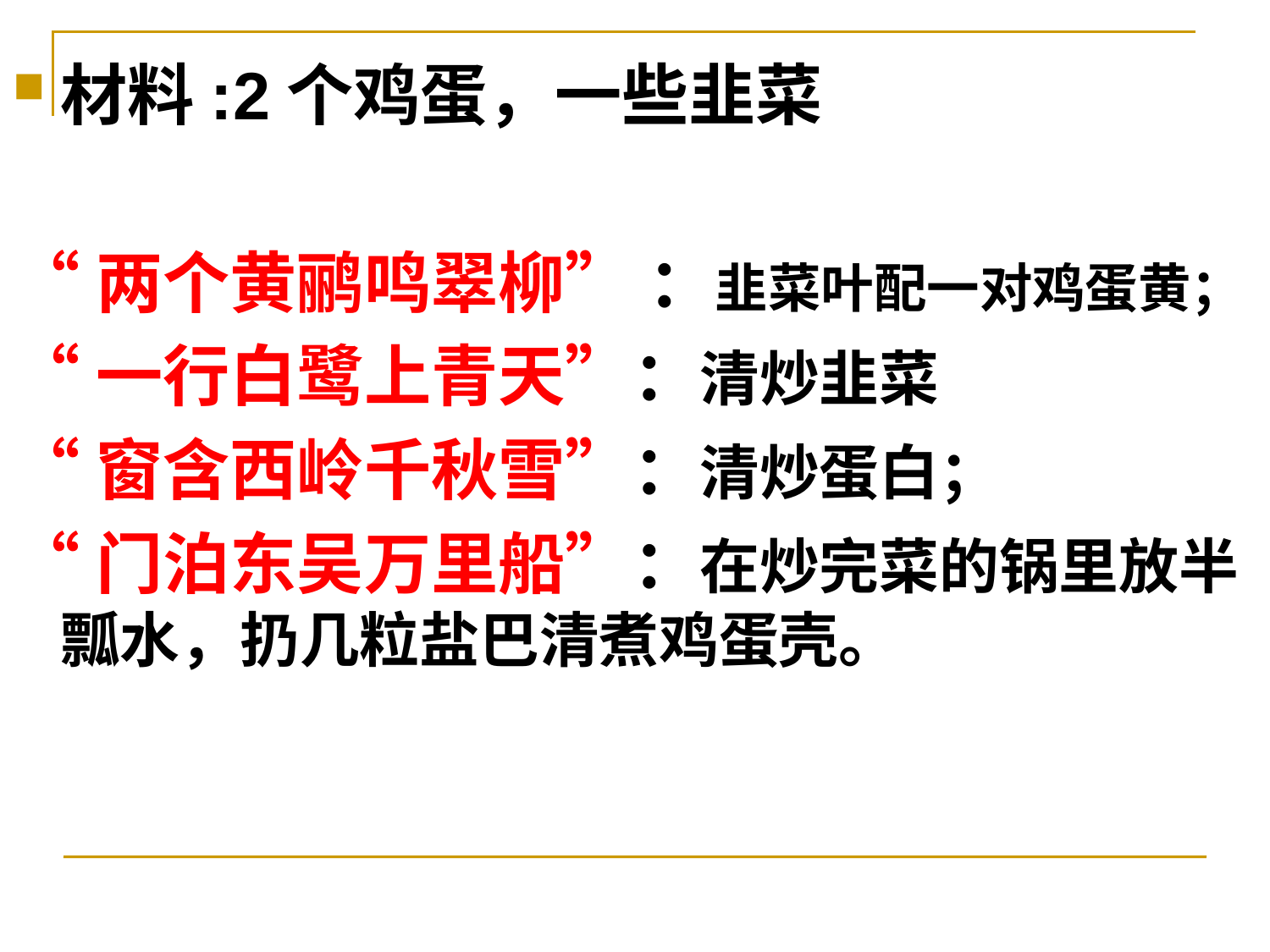

材料:2个鸡蛋，一些韭菜

“两个黄鹂鸣翠柳” ：韭菜叶配一对鸡蛋黄；
“一行白鹭上青天”：清炒韭菜
“窗含西岭千秋雪”：清炒蛋白；
“门泊东吴万里船”：在炒完菜的锅里放半瓢水，扔几粒盐巴清煮鸡蛋壳。